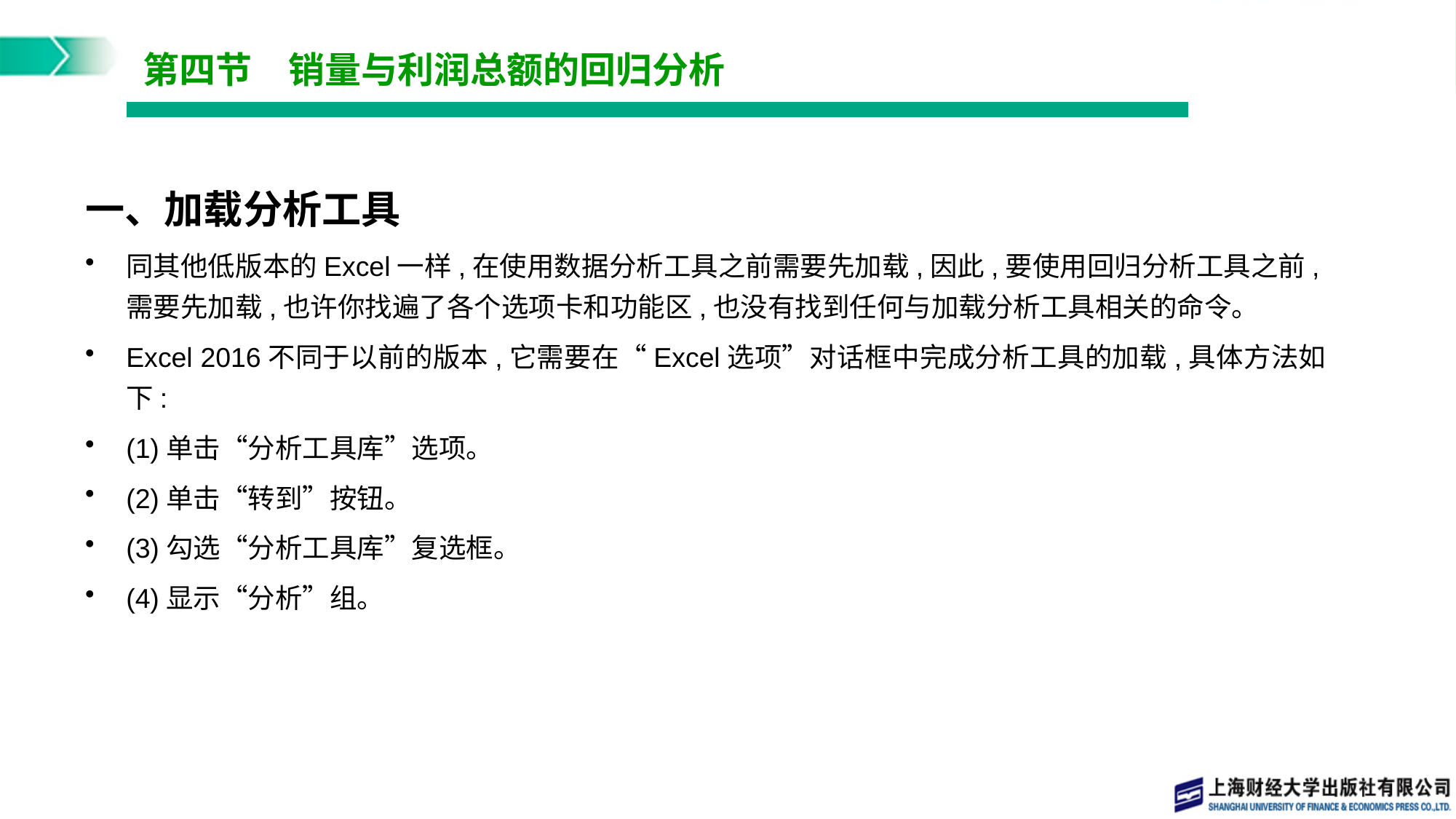

# 第四节　销量与利润总额的回归分析
一、加载分析工具
同其他低版本的Excel一样,在使用数据分析工具之前需要先加载,因此,要使用回归分析工具之前,需要先加载,也许你找遍了各个选项卡和功能区,也没有找到任何与加载分析工具相关的命令。
Excel 2016不同于以前的版本,它需要在“Excel选项”对话框中完成分析工具的加载,具体方法如下:
(1)单击“分析工具库”选项。
(2)单击“转到”按钮。
(3)勾选“分析工具库”复选框。
(4)显示“分析”组。